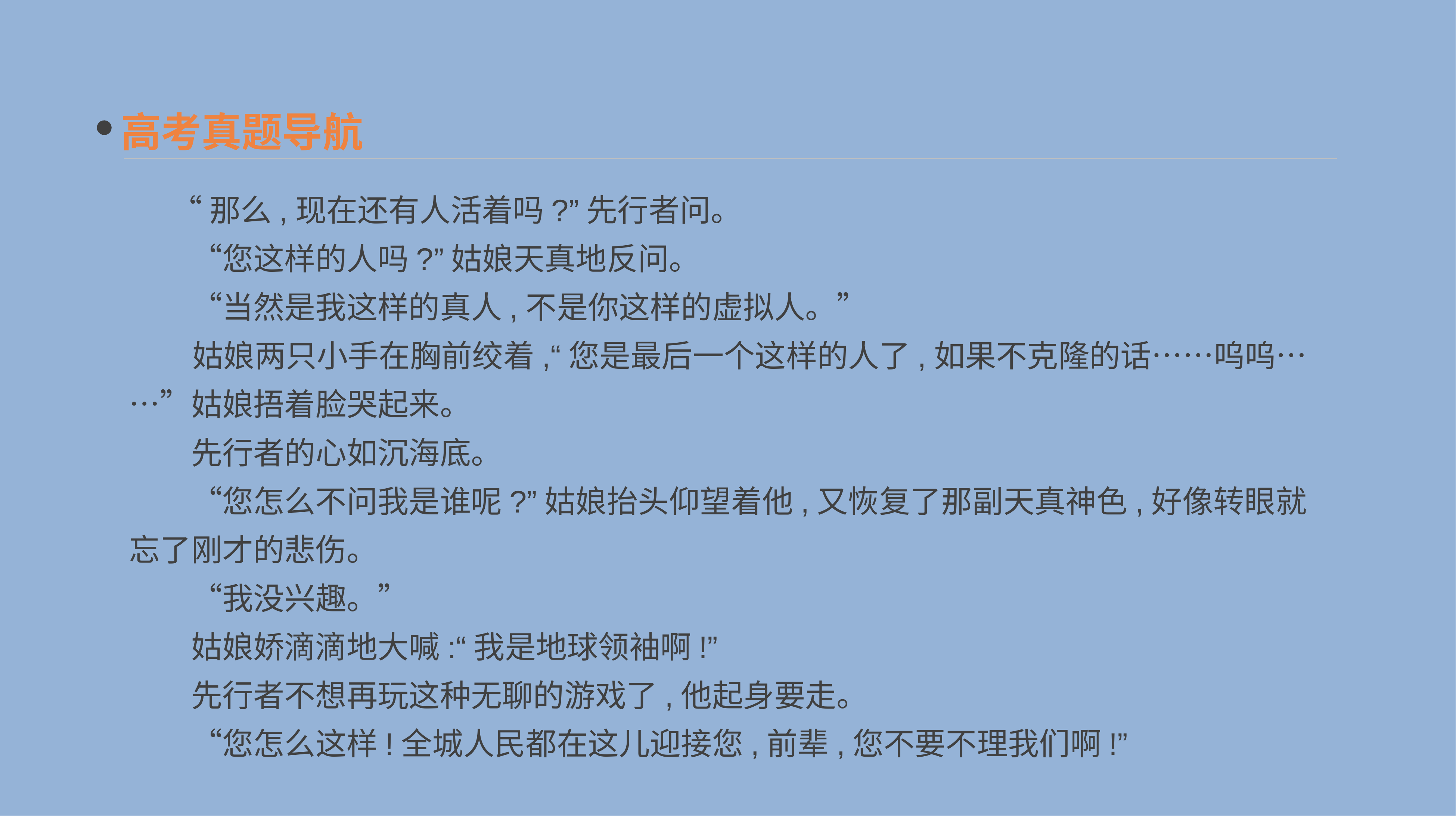

高考真题导航

      “那么,现在还有人活着吗?”先行者问。
　　“您这样的人吗?”姑娘天真地反问。
　　“当然是我这样的真人,不是你这样的虚拟人。”
        姑娘两只小手在胸前绞着,“您是最后一个这样的人了,如果不克隆的话……呜呜……”姑娘捂着脸哭起来。
　　先行者的心如沉海底。
　　“您怎么不问我是谁呢?”姑娘抬头仰望着他,又恢复了那副天真神色,好像转眼就忘了刚才的悲伤。
　　“我没兴趣。”
　　姑娘娇滴滴地大喊:“我是地球领袖啊!”
　　先行者不想再玩这种无聊的游戏了,他起身要走。
　　“您怎么这样!全城人民都在这儿迎接您,前辈,您不要不理我们啊!”